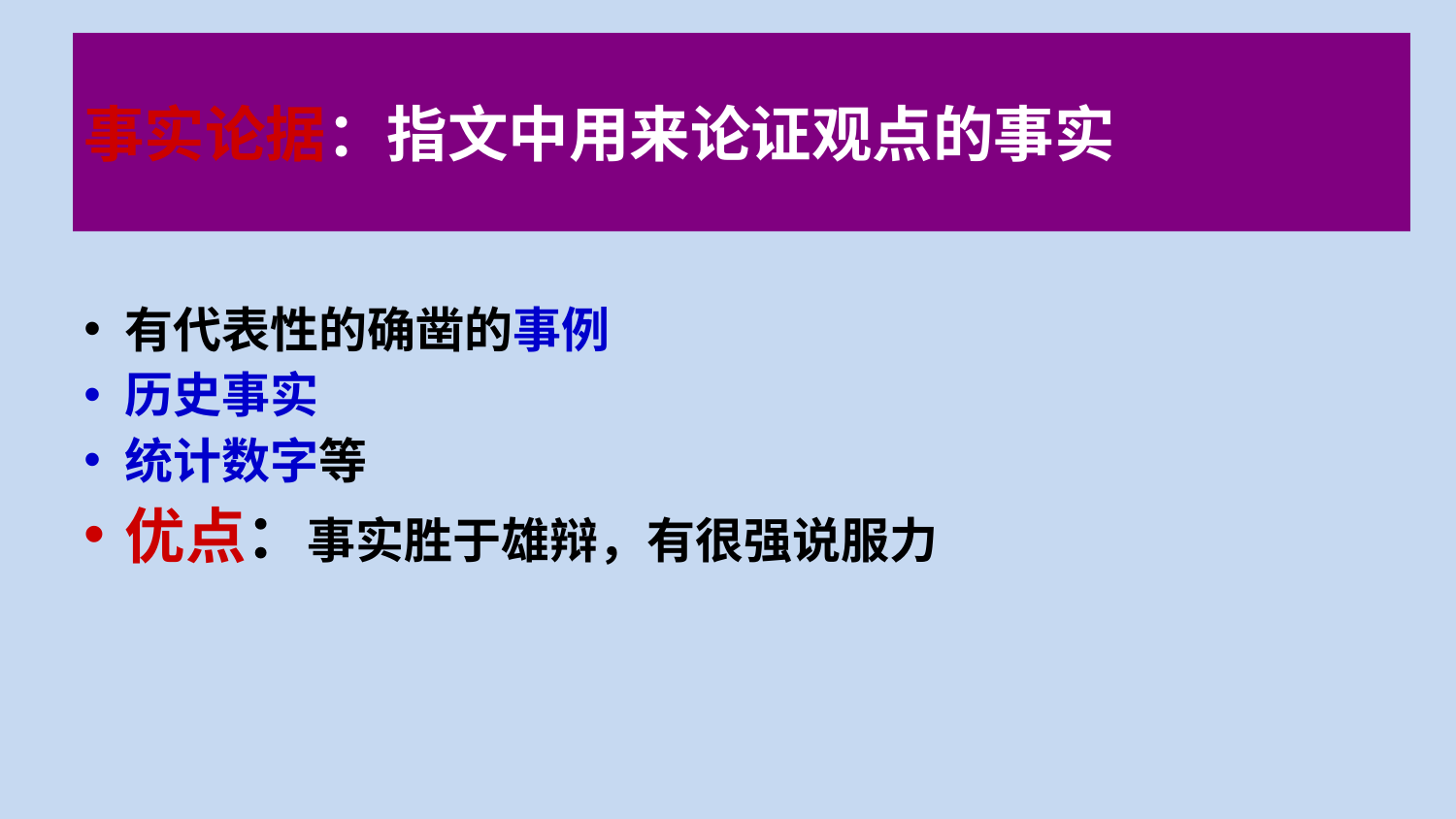

# 事实论据：指文中用来论证观点的事实
有代表性的确凿的事例
历史事实
统计数字等
优点：事实胜于雄辩，有很强说服力